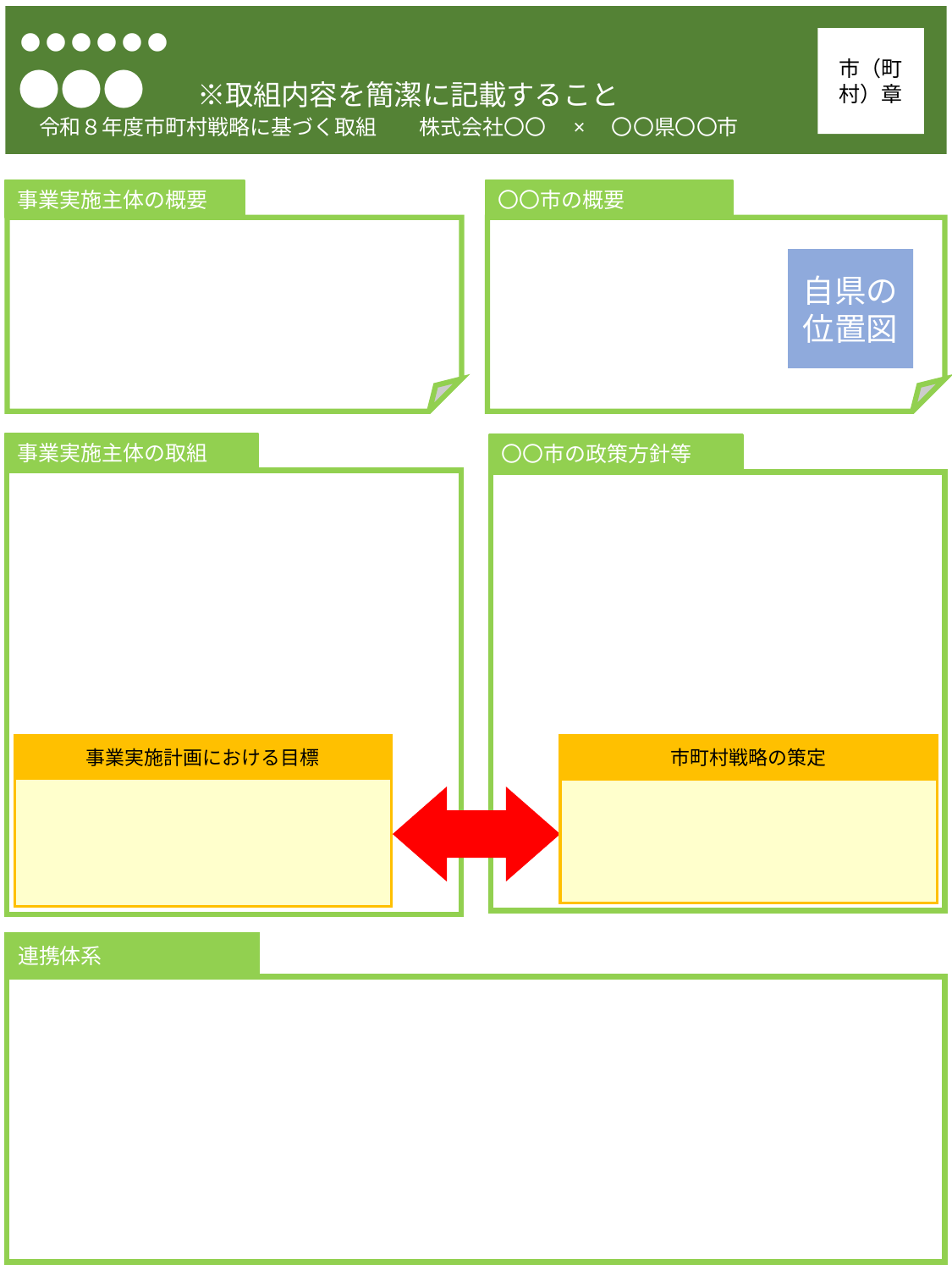

●●●●●●
●●●　※取組内容を簡潔に記載すること
　令和８年度市町村戦略に基づく取組　　株式会社〇〇　×　〇〇県〇〇市

市（町村）章
事業実施主体の概要
〇〇市の概要

自県の
位置図
事業実施主体の取組
〇〇市の政策方針等

事業実施計画における目標

市町村戦略の策定

連携体系